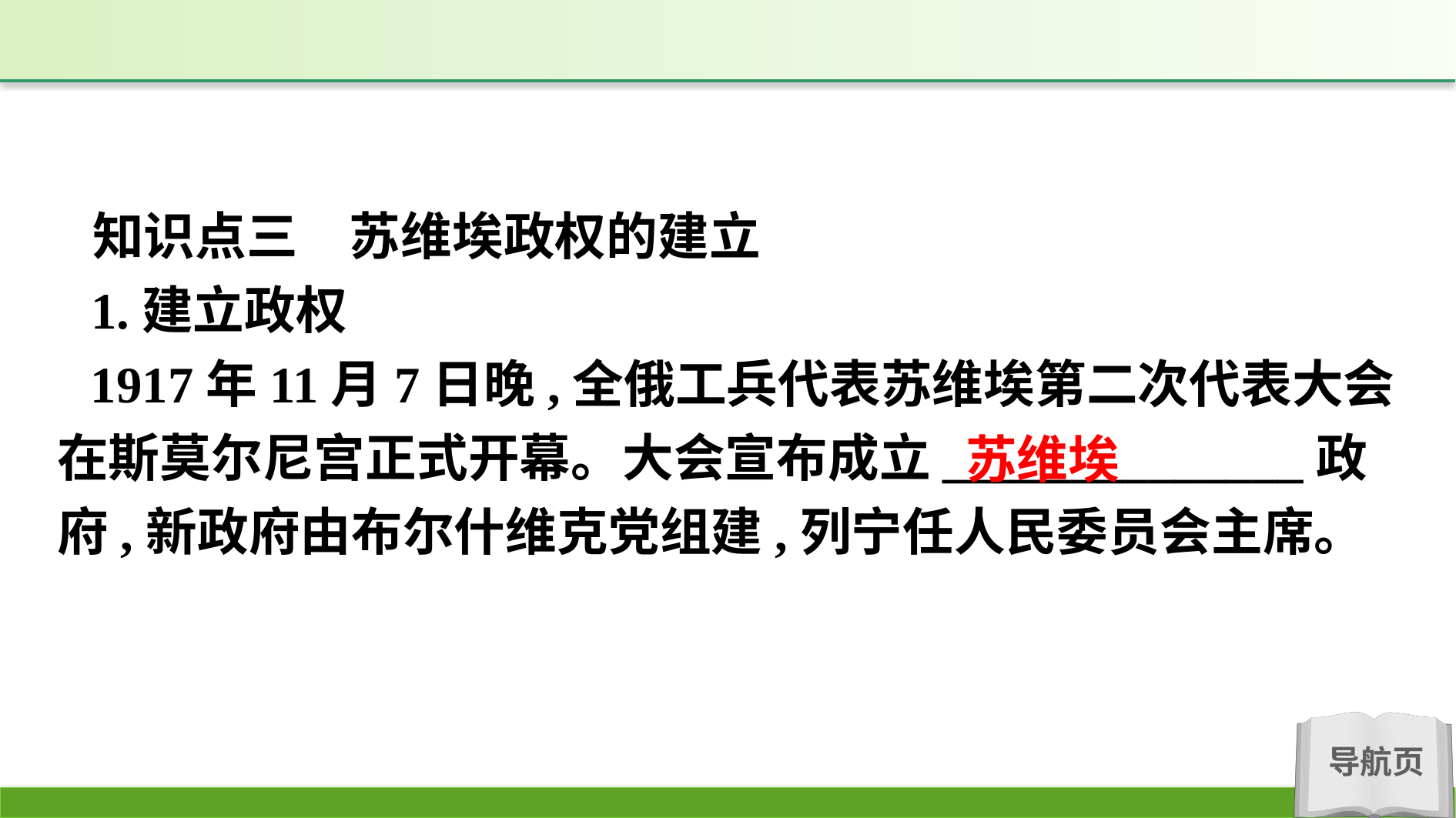

知识点三　苏维埃政权的建立
1.建立政权
1917年11月7日晚,全俄工兵代表苏维埃第二次代表大会在斯莫尔尼宫正式开幕。大会宣布成立______________政府,新政府由布尔什维克党组建,列宁任人民委员会主席。
苏维埃